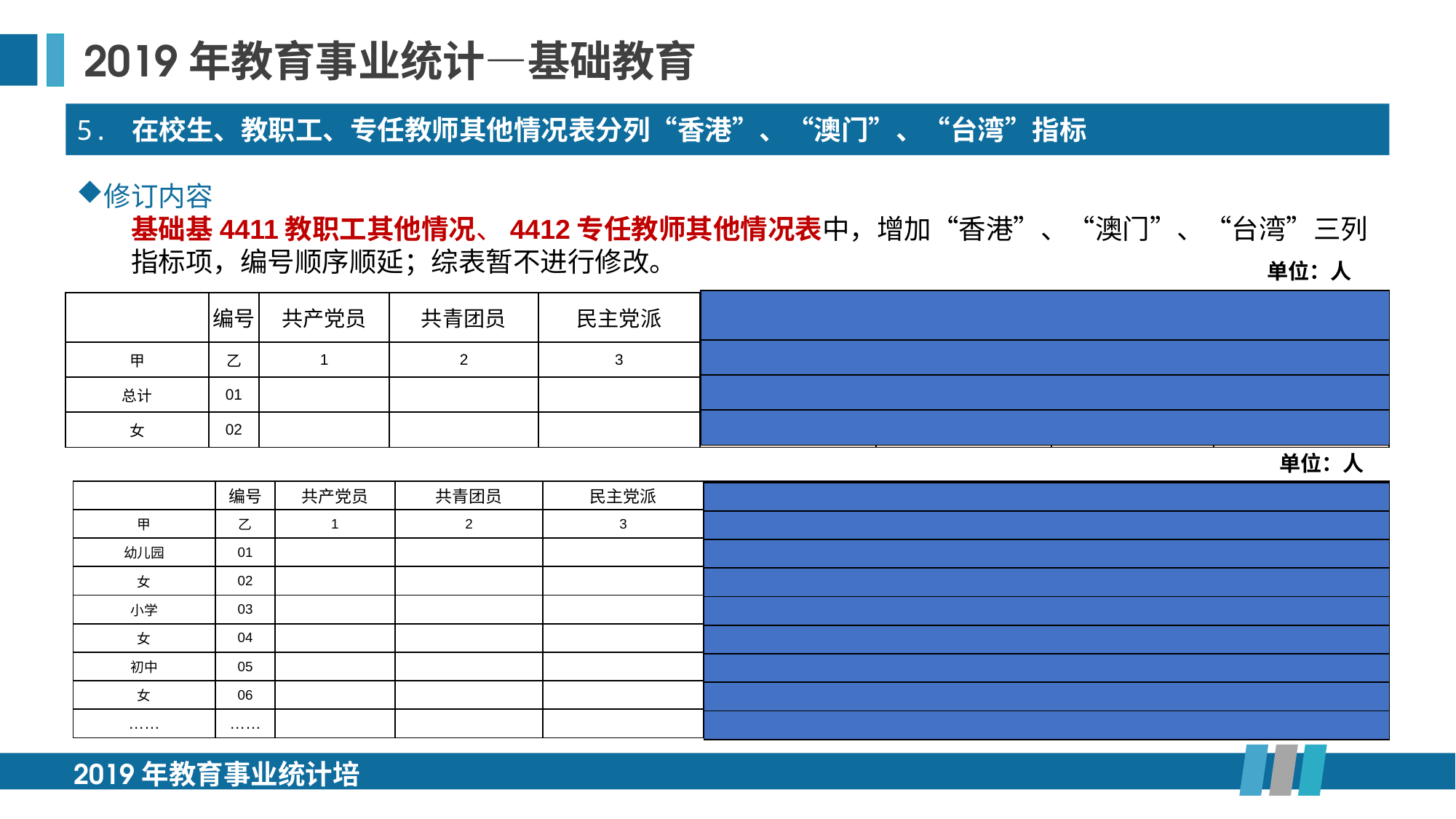

2019年教育事业统计—基础教育

5. 在校生、教职工、专任教师其他情况表分列“香港”、“澳门”、“台湾”指标
修订内容
基础基4411教职工其他情况、4412专任教师其他情况表中，增加“香港”、“澳门”、“台湾”三列指标项，编号顺序顺延；综表暂不进行修改。
单位：人
|  |
| --- |
|  |
|  |
|  |
|  | 编号 | 共产党员 | 共青团员 | 民主党派 | 香港 | 澳门 | 台湾 | 华侨 |
| --- | --- | --- | --- | --- | --- | --- | --- | --- |
| 甲 | 乙 | 1 | 2 | 3 | 4 | 5 | 6 | 7 |
| 总计 | 01 |  |  |  |  |  |  |  |
| 女 | 02 |  |  |  |  |  |  |  |
单位：人
|  | 编号 | 共产党员 | 共青团员 | 民主党派 | 香港 | 澳门 | 台湾 | 华侨 |
| --- | --- | --- | --- | --- | --- | --- | --- | --- |
| 甲 | 乙 | 1 | 2 | 3 | 4 | 5 | 6 | 7 |
| 幼儿园 | 01 |  |  |  |  |  |  |  |
| 女 | 02 |  |  |  |  |  |  |  |
| 小学 | 03 |  |  |  |  |  |  |  |
| 女 | 04 |  |  |  |  |  |  |  |
| 初中 | 05 |  |  |  |  |  |  |  |
| 女 | 06 |  |  |  |  |  |  |  |
| …… | …… |  |  |  |  |  |  |  |
|  |
| --- |
|  |
|  |
|  |
|  |
|  |
|  |
|  |
|  |

2019年教育事业统计培训